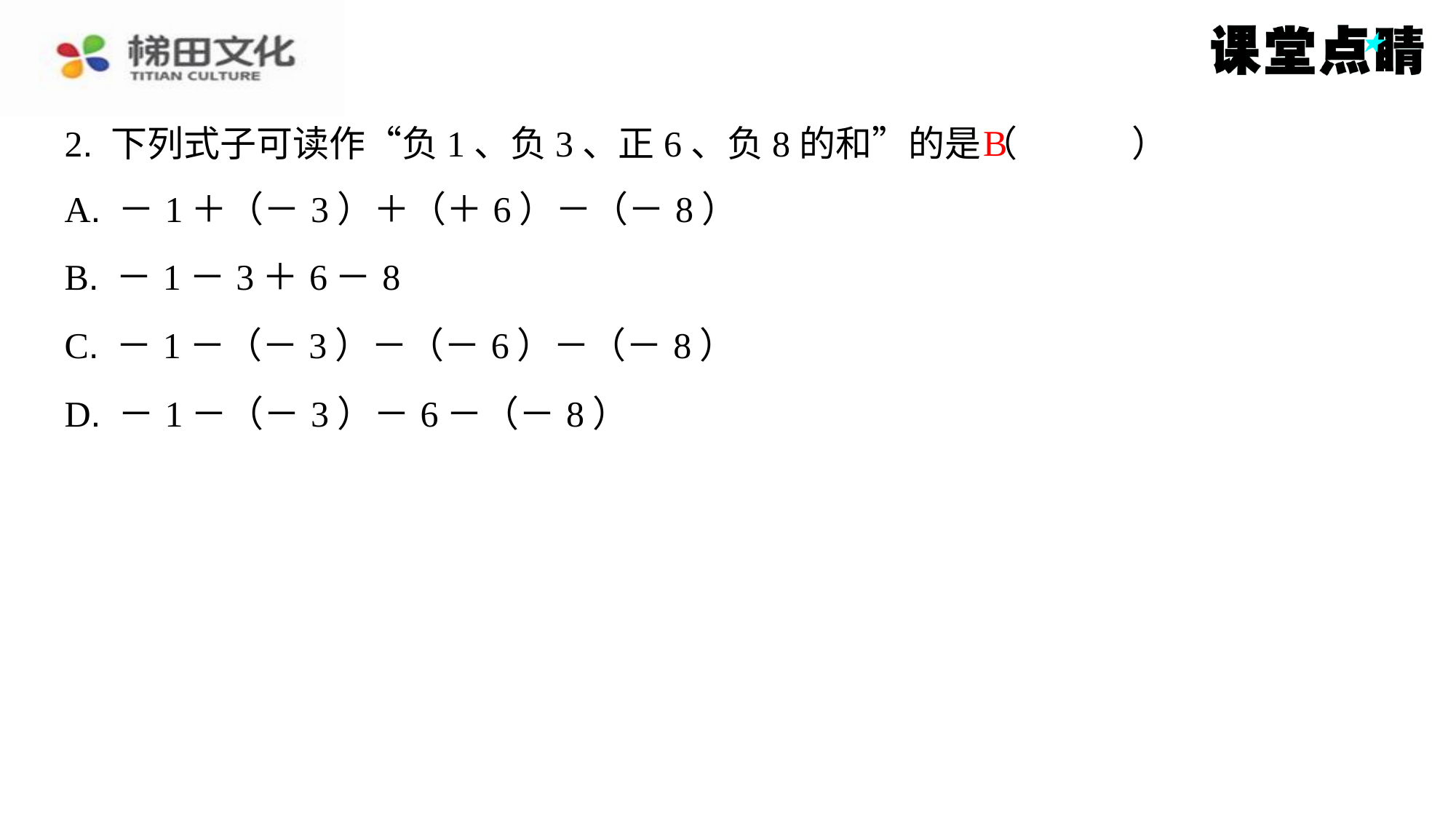

B
2. 下列式子可读作“负1、负3、正6、负8的和”的是（　B　）
| A. －1＋（－3）＋（＋6）－（－8） |
| --- |
| B. －1－3＋6－8 |
| C. －1－（－3）－（－6）－（－8） |
| D. －1－（－3）－6－（－8） |